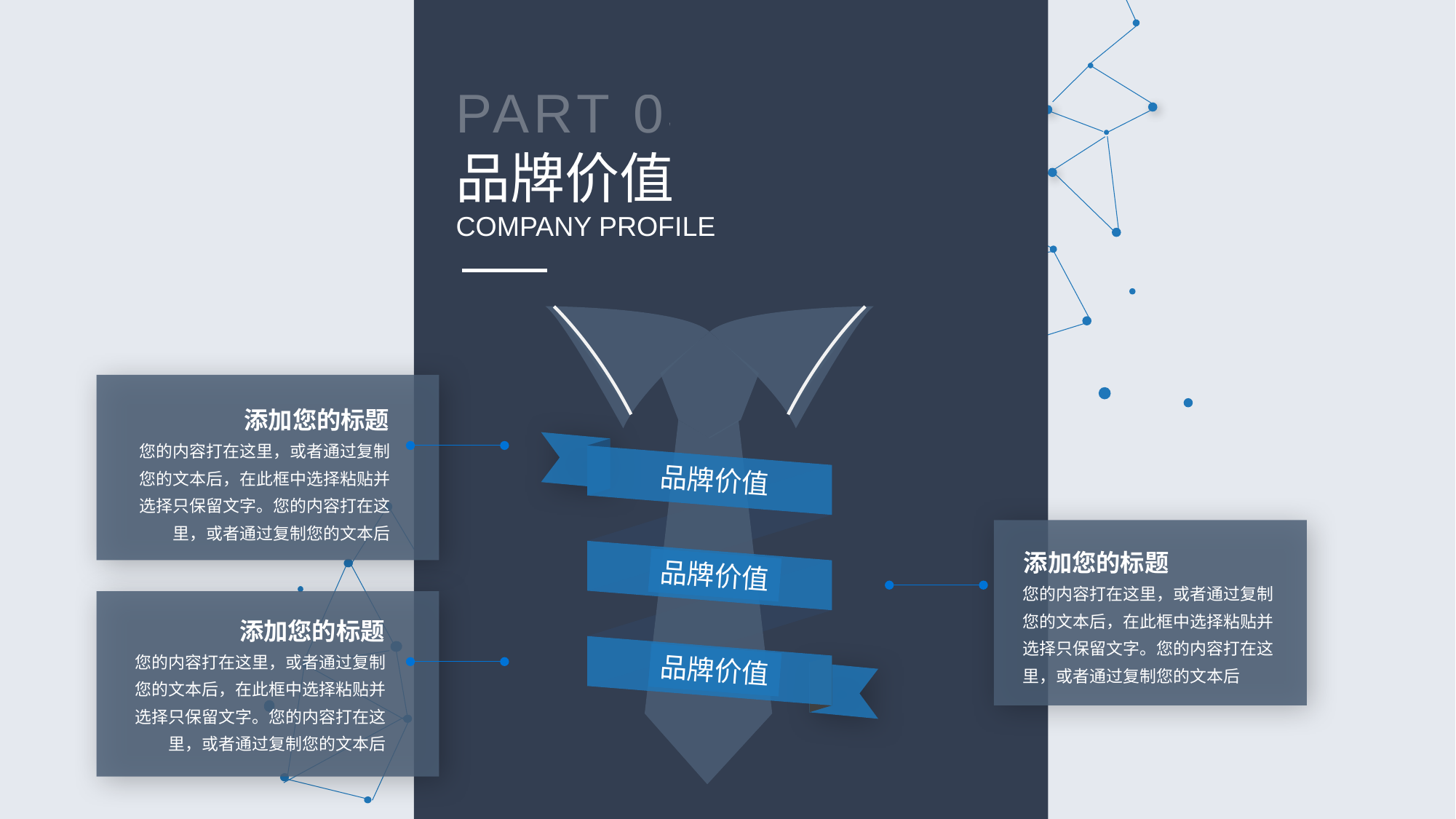

PART 03
品牌价值
COMPANY PROFILE

添加您的标题
您的内容打在这里，或者通过复制您的文本后，在此框中选择粘贴并选择只保留文字。您的内容打在这里，或者通过复制您的文本后

品牌价值

添加您的标题

品牌价值

您的内容打在这里，或者通过复制您的文本后，在此框中选择粘贴并选择只保留文字。您的内容打在这里，或者通过复制您的文本后

添加您的标题

品牌价值
您的内容打在这里，或者通过复制您的文本后，在此框中选择粘贴并选择只保留文字。您的内容打在这里，或者通过复制您的文本后